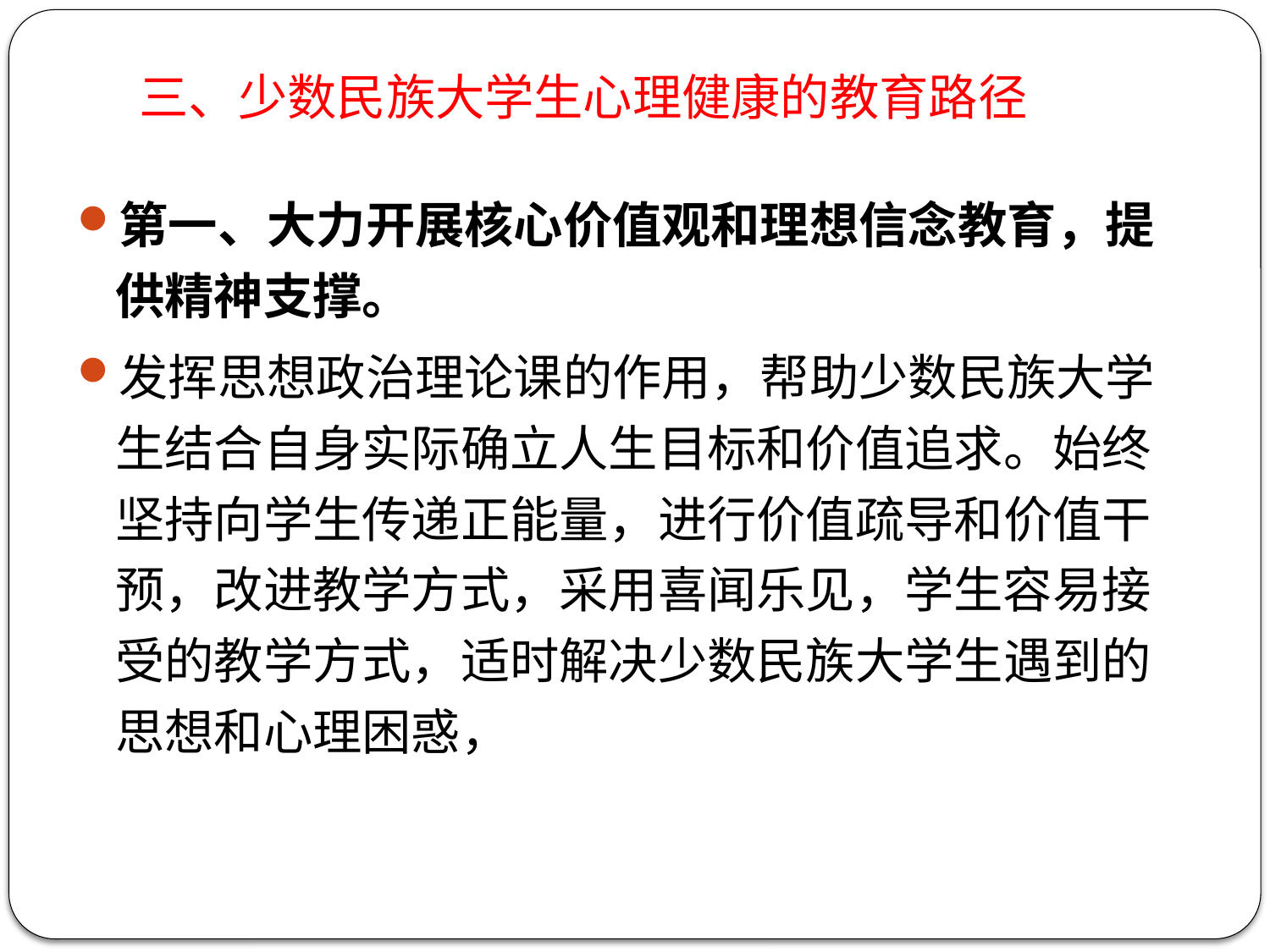

# 三、少数民族大学生心理健康的教育路径
第一、大力开展核心价值观和理想信念教育，提供精神支撑。
发挥思想政治理论课的作用，帮助少数民族大学生结合自身实际确立人生目标和价值追求。始终坚持向学生传递正能量，进行价值疏导和价值干预，改进教学方式，采用喜闻乐见，学生容易接受的教学方式，适时解决少数民族大学生遇到的思想和心理困惑，